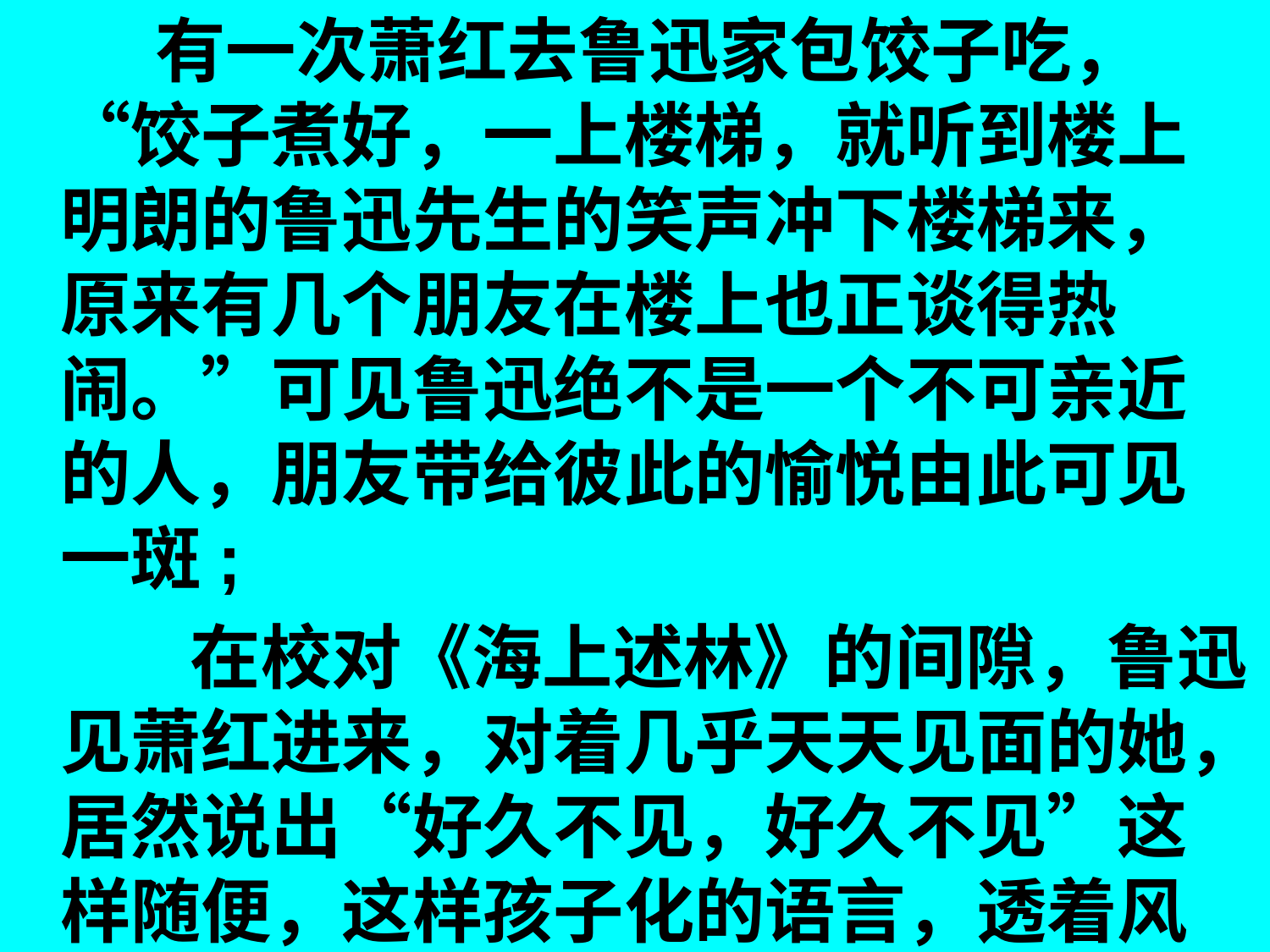

有一次萧红去鲁迅家包饺子吃，“饺子煮好，一上楼梯，就听到楼上明朗的鲁迅先生的笑声冲下楼梯来，原来有几个朋友在楼上也正谈得热闹。”可见鲁迅绝不是一个不可亲近的人，朋友带给彼此的愉悦由此可见一斑;
          在校对《海上述林》的间隙，鲁迅见萧红进来，对着几乎天天见面的她，居然说出“好久不见，好久不见”这样随便，这样孩子化的语言，透着风趣，透着玩笑;

#